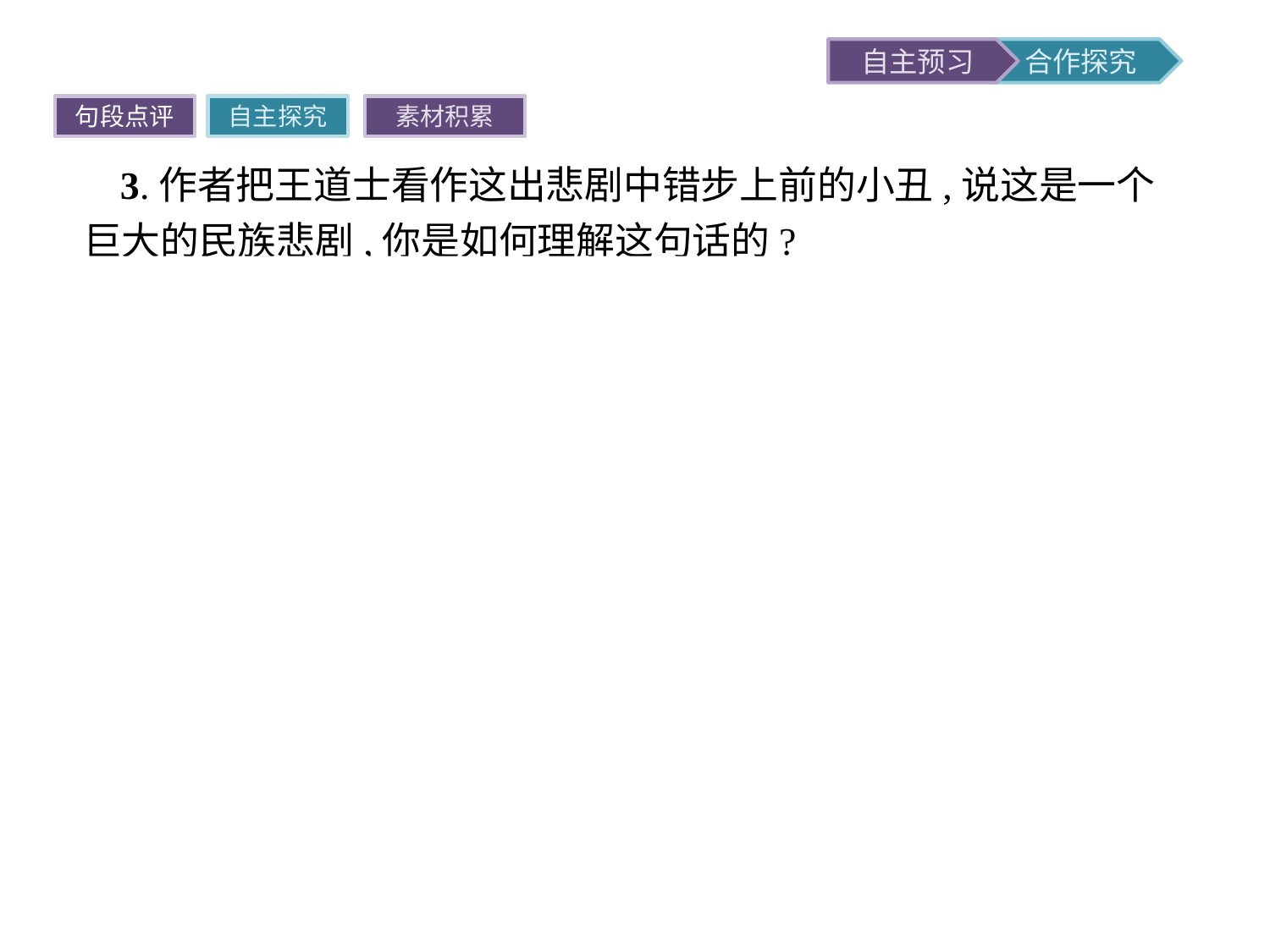

句段点评
自主探究
素材积累
3.作者把王道士看作这出悲剧中错步上前的小丑,说这是一个巨大的民族悲剧,你是如何理解这句话的?
提示莫高窟被愚昧的道士把持是文化的悲哀,众多的文人、官员不知保护反而随意破坏,是民族的悲哀。官员们,无论是县长还是学台,他们对国宝的漠视程度令人吃惊!他们要么不把祖宗留给我们的遗产当回事,要么就从中趁机大捞特捞。失职、渎职司空见惯。他们在不作为时纵容国宝流失,一旦插上一手就大肆地糟蹋起来。在对祖宗遗留物的态度上他们连外国强盗都不如!如果说王道士是那个时代的白痴儿的话,那么这些官员们就是祖先的不肖子孙!王道士是整个事件的直接经手人,国宝是他盗卖出国门的,他有着不可推卸的责任。但从诸多官员对国宝的态度上看,我们可以看出在那个中华民族饱受蹂躏的年代里,不要说把国宝盗卖给外国强盗,就是连国土和国宝一起送人又有什么稀奇!